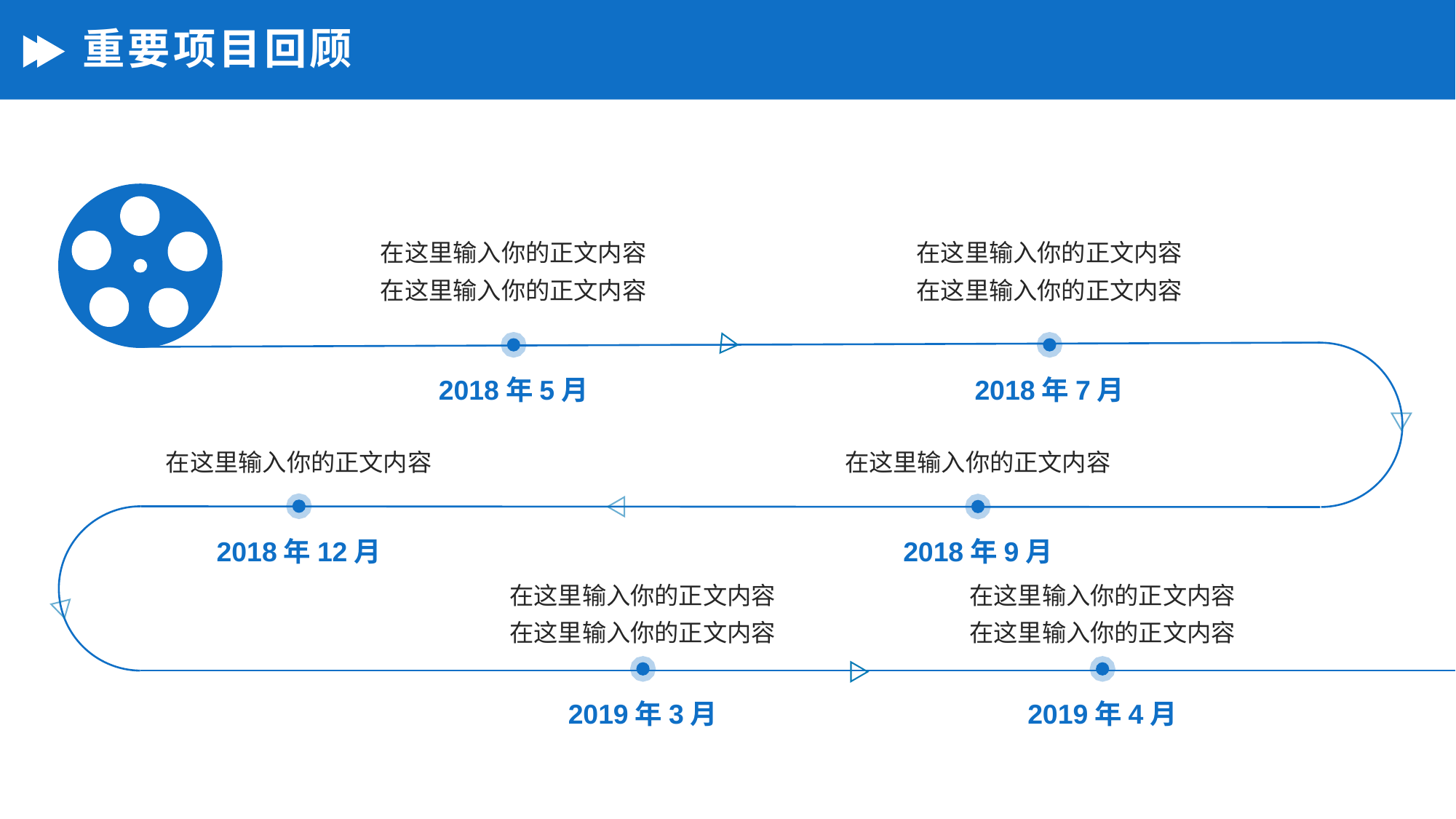

# 重要项目回顾

在这里输入你的正文内容
在这里输入你的正文内容
在这里输入你的正文内容
在这里输入你的正文内容

2018年5月
2018年7月

在这里输入你的正文内容
在这里输入你的正文内容

2018年12月
2018年9月
在这里输入你的正文内容
在这里输入你的正文内容
在这里输入你的正文内容
在这里输入你的正文内容

2019年3月
2019年4月